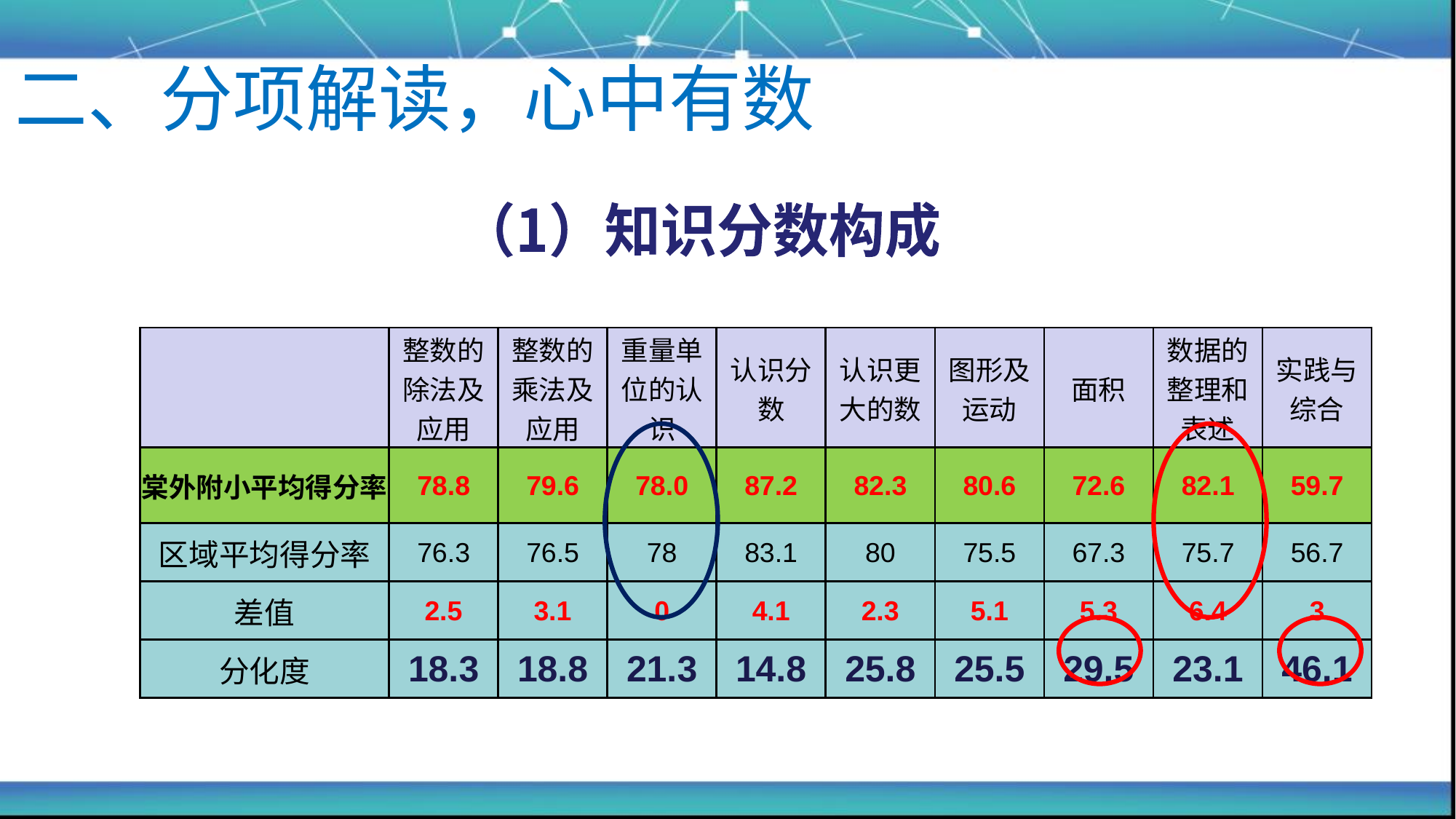

二、分项解读，心中有数
（1）知识分数构成
|  | 整数的除法及应用 | 整数的乘法及应用 | 重量单位的认识 | 认识分数 | 认识更大的数 | 图形及运动 | 面积 | 数据的整理和表述 | 实践与综合 |
| --- | --- | --- | --- | --- | --- | --- | --- | --- | --- |
| 棠外附小平均得分率 | 78.8 | 79.6 | 78.0 | 87.2 | 82.3 | 80.6 | 72.6 | 82.1 | 59.7 |
| 区域平均得分率 | 76.3 | 76.5 | 78 | 83.1 | 80 | 75.5 | 67.3 | 75.7 | 56.7 |
| 差值 | 2.5 | 3.1 | 0 | 4.1 | 2.3 | 5.1 | 5.3 | 6.4 | 3 |
| 分化度 | 18.3 | 18.8 | 21.3 | 14.8 | 25.8 | 25.5 | 29.5 | 23.1 | 46.1 |